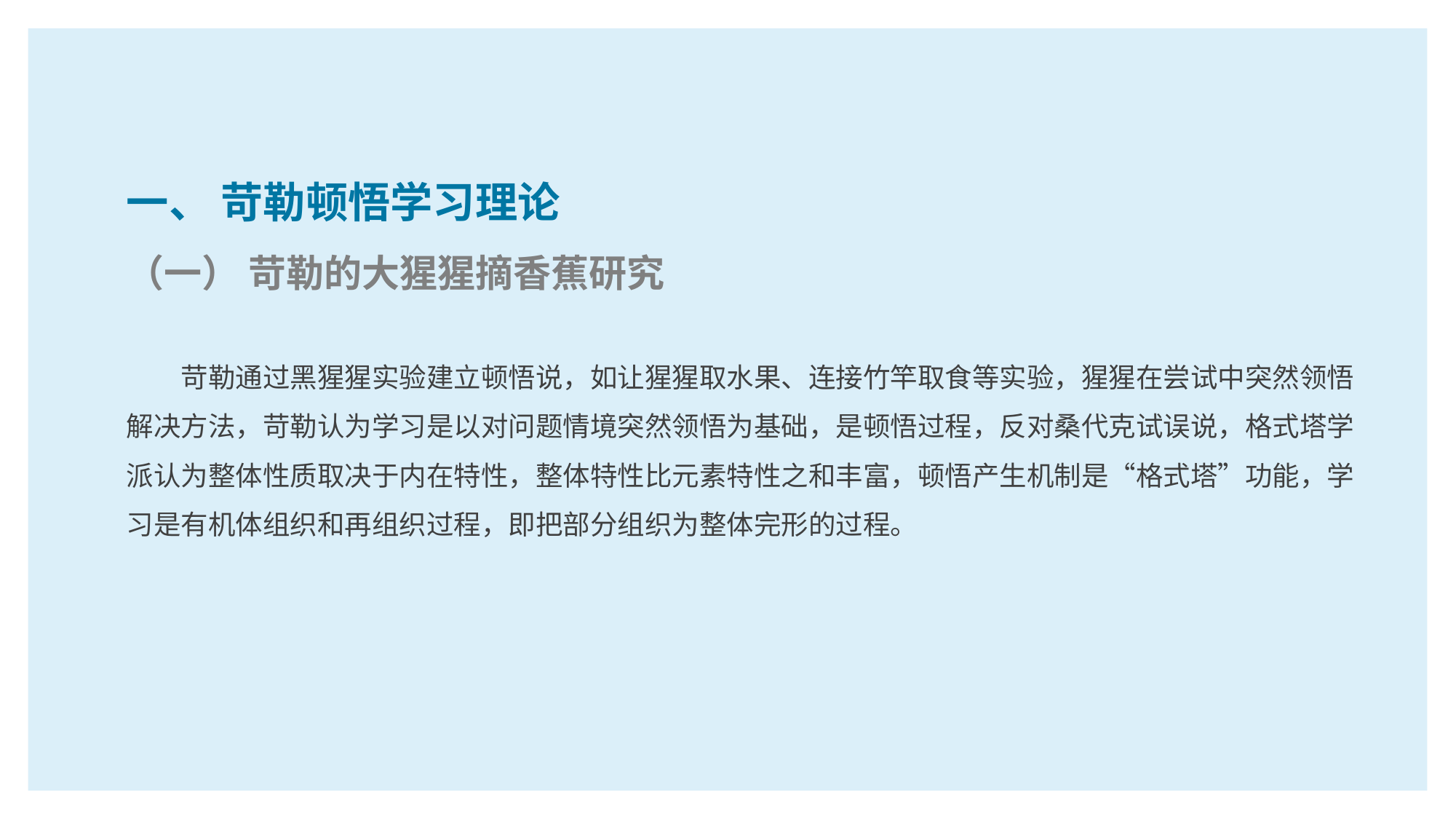

一、 苛勒顿悟学习理论
（一） 苛勒的大猩猩摘香蕉研究

苛勒通过黑猩猩实验建立顿悟说，如让猩猩取水果、连接竹竿取食等实验，猩猩在尝试中突然领悟解决方法，苛勒认为学习是以对问题情境突然领悟为基础，是顿悟过程，反对桑代克试误说，格式塔学派认为整体性质取决于内在特性，整体特性比元素特性之和丰富，顿悟产生机制是“格式塔”功能，学习是有机体组织和再组织过程，即把部分组织为整体完形的过程。